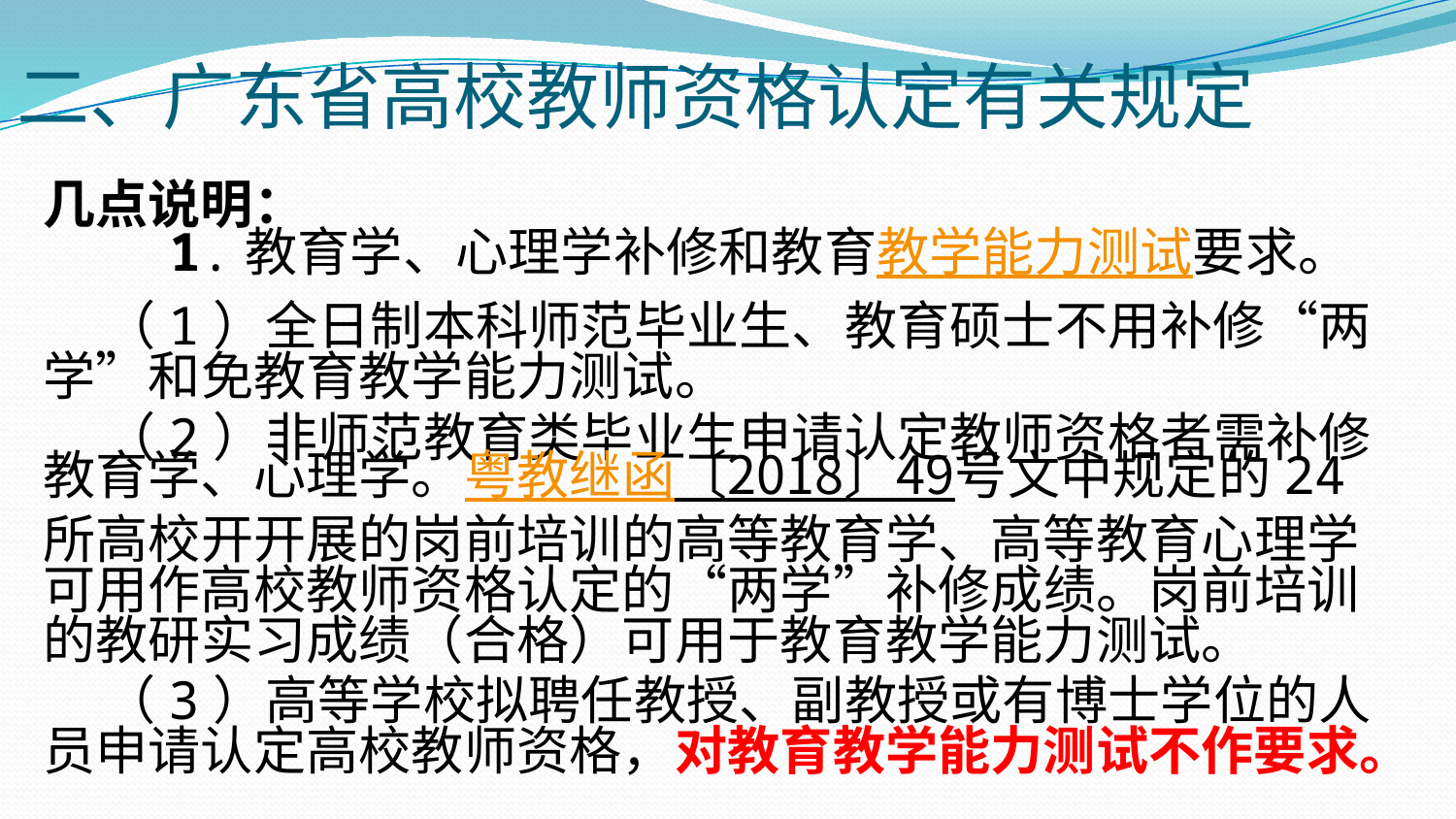

# 二、广东省高校教师资格认定有关规定
几点说明：
    1.教育学、心理学补修和教育教学能力测试要求。
    （1）全日制本科师范毕业生、教育硕士不用补修“两学”和免教育教学能力测试。
    （2）非师范教育类毕业生申请认定教师资格者需补修教育学、心理学。粤教继函〔2018〕49号文中规定的24所高校开开展的岗前培训的高等教育学、高等教育心理学可用作高校教师资格认定的“两学”补修成绩。岗前培训的教研实习成绩（合格）可用于教育教学能力测试。
    （3）高等学校拟聘任教授、副教授或有博士学位的人员申请认定高校教师资格，对教育教学能力测试不作要求。